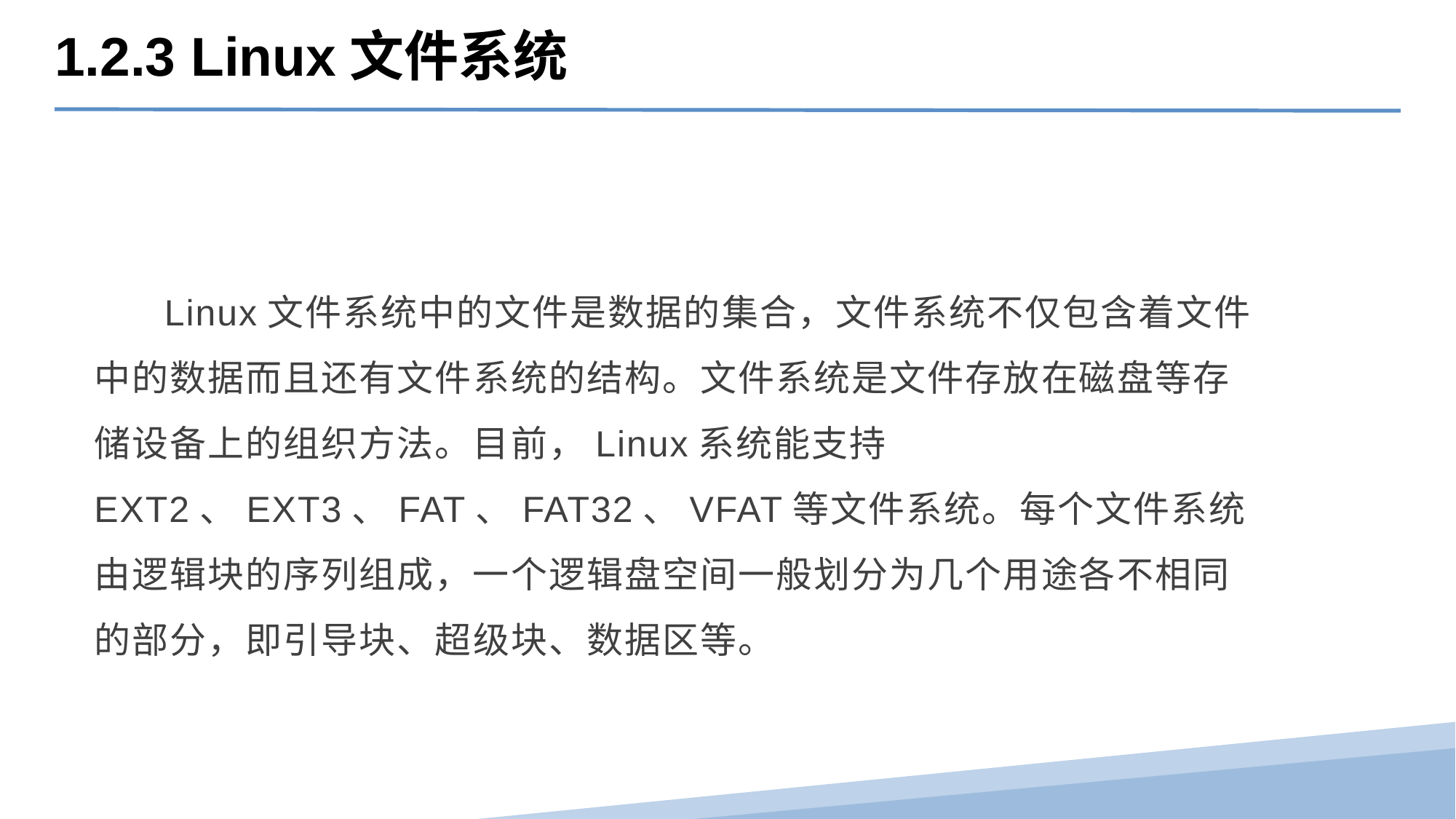

1.2.3 Linux文件系统
      Linux文件系统中的文件是数据的集合，文件系统不仅包含着文件中的数据而且还有文件系统的结构。文件系统是文件存放在磁盘等存储设备上的组织方法。目前，Linux系统能支持EXT2、EXT3、FAT、FAT32、VFAT等文件系统。每个文件系统由逻辑块的序列组成，一个逻辑盘空间一般划分为几个用途各不相同的部分，即引导块、超级块、数据区等。